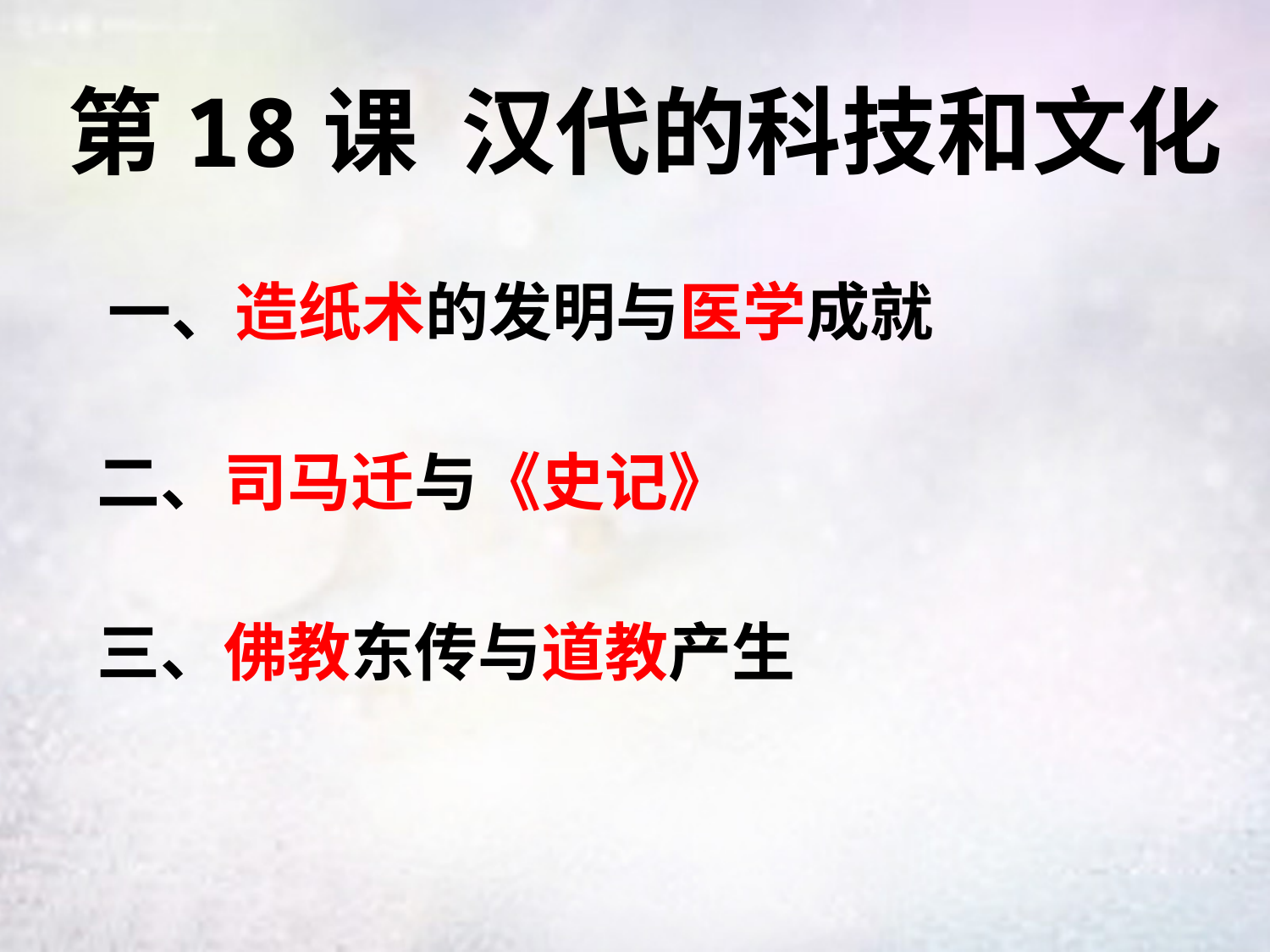

第18课  汉代的科技和文化
一、造纸术的发明与医学成就
二、司马迁与《史记》
三、佛教东传与道教产生